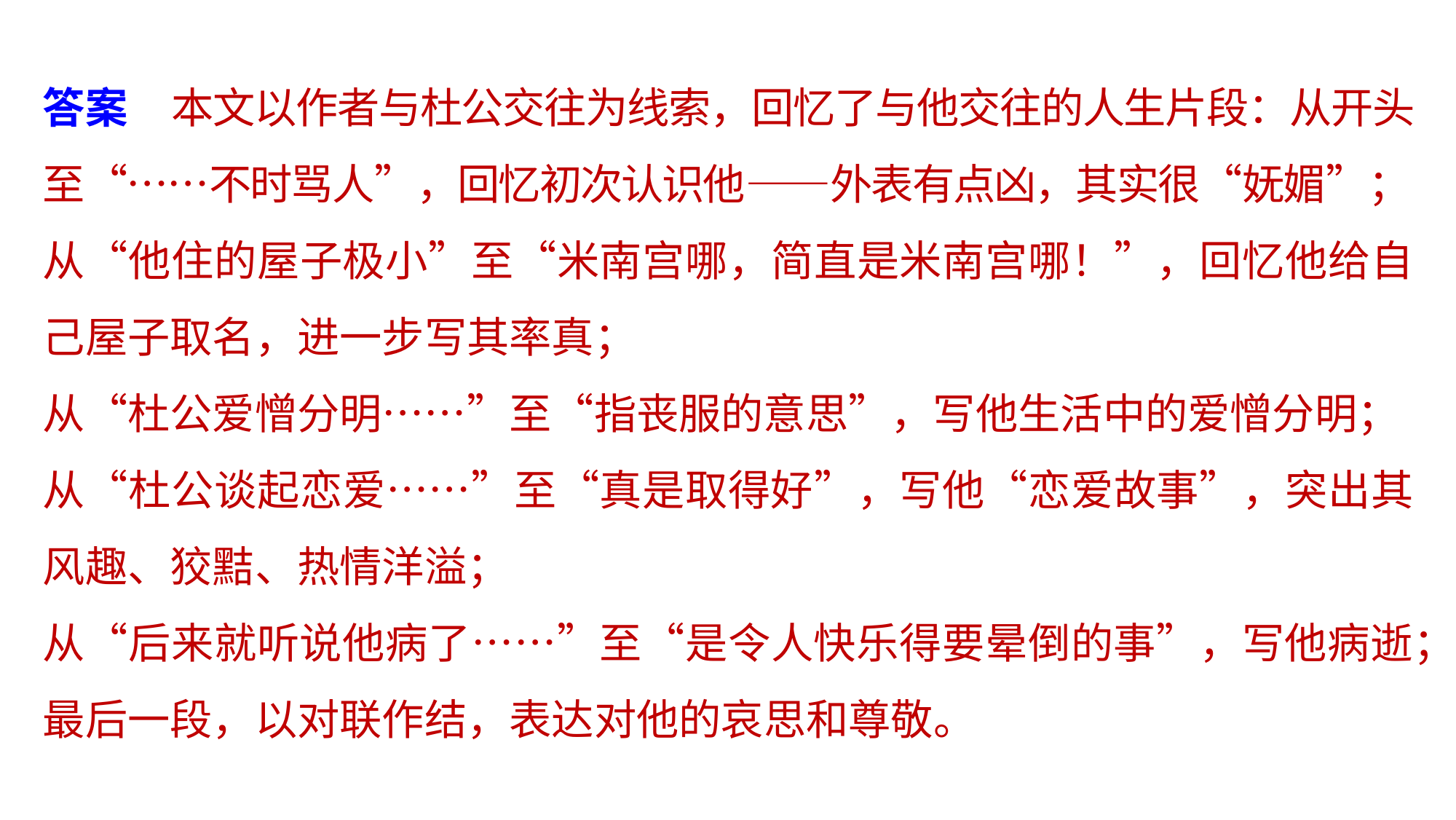

答案　本文以作者与杜公交往为线索，回忆了与他交往的人生片段：从开头至“……不时骂人”，回忆初次认识他——外表有点凶，其实很“妩媚”；
从“他住的屋子极小”至“米南宫哪，简直是米南宫哪！”，回忆他给自己屋子取名，进一步写其率真；
从“杜公爱憎分明……”至“指丧服的意思”，写他生活中的爱憎分明；
从“杜公谈起恋爱……”至“真是取得好”，写他“恋爱故事”，突出其风趣、狡黠、热情洋溢；
从“后来就听说他病了……”至“是令人快乐得要晕倒的事”，写他病逝；
最后一段，以对联作结，表达对他的哀思和尊敬。